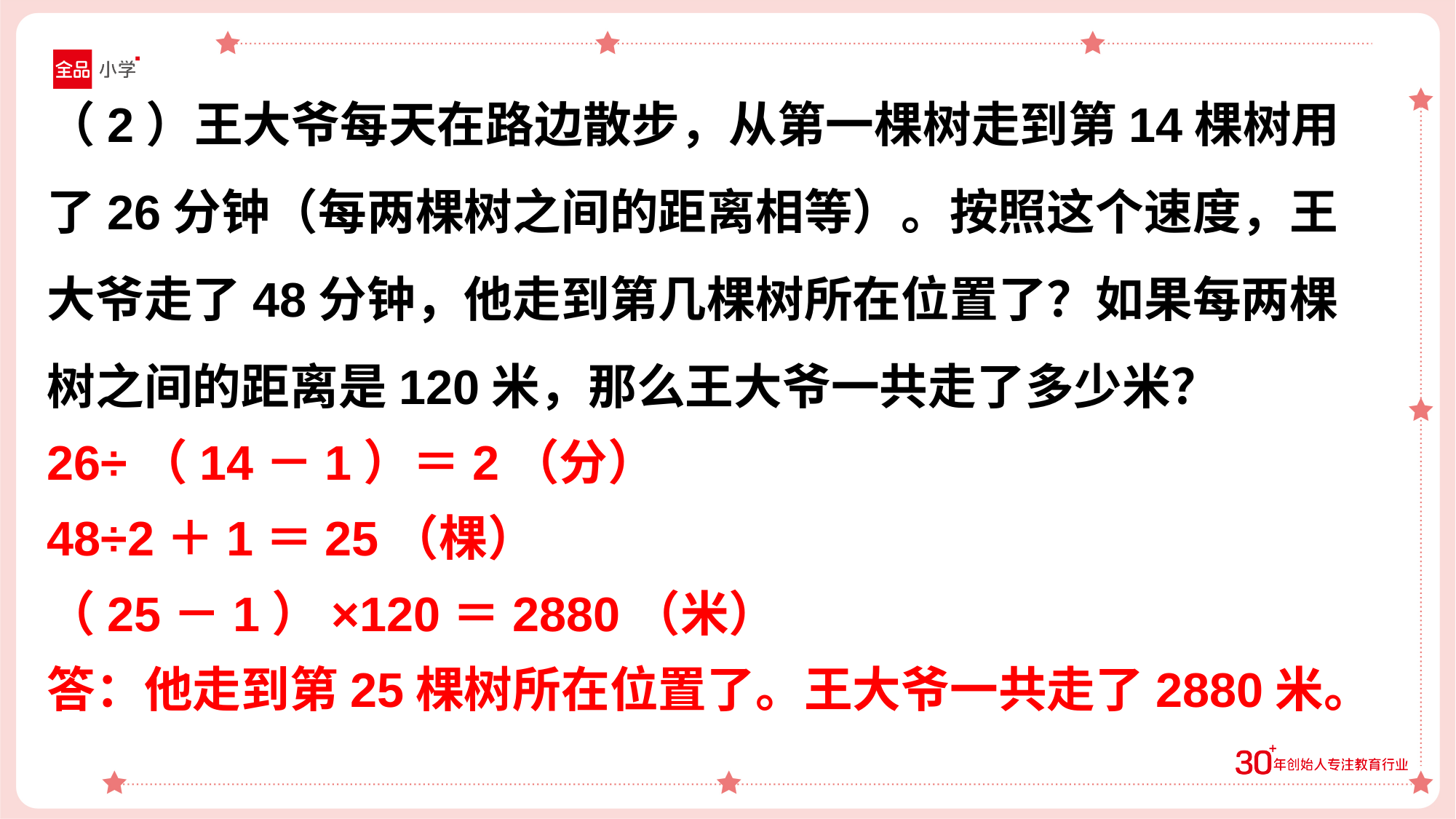

（2）王大爷每天在路边散步，从第一棵树走到第14棵树用了26分钟（每两棵树之间的距离相等）。按照这个速度，王大爷走了48分钟，他走到第几棵树所在位置了？如果每两棵树之间的距离是120米，那么王大爷一共走了多少米？
26÷（14－1）＝2（分）
48÷2＋1＝25（棵）
（25－1）×120＝2880（米）
答：他走到第25棵树所在位置了。王大爷一共走了2880米。